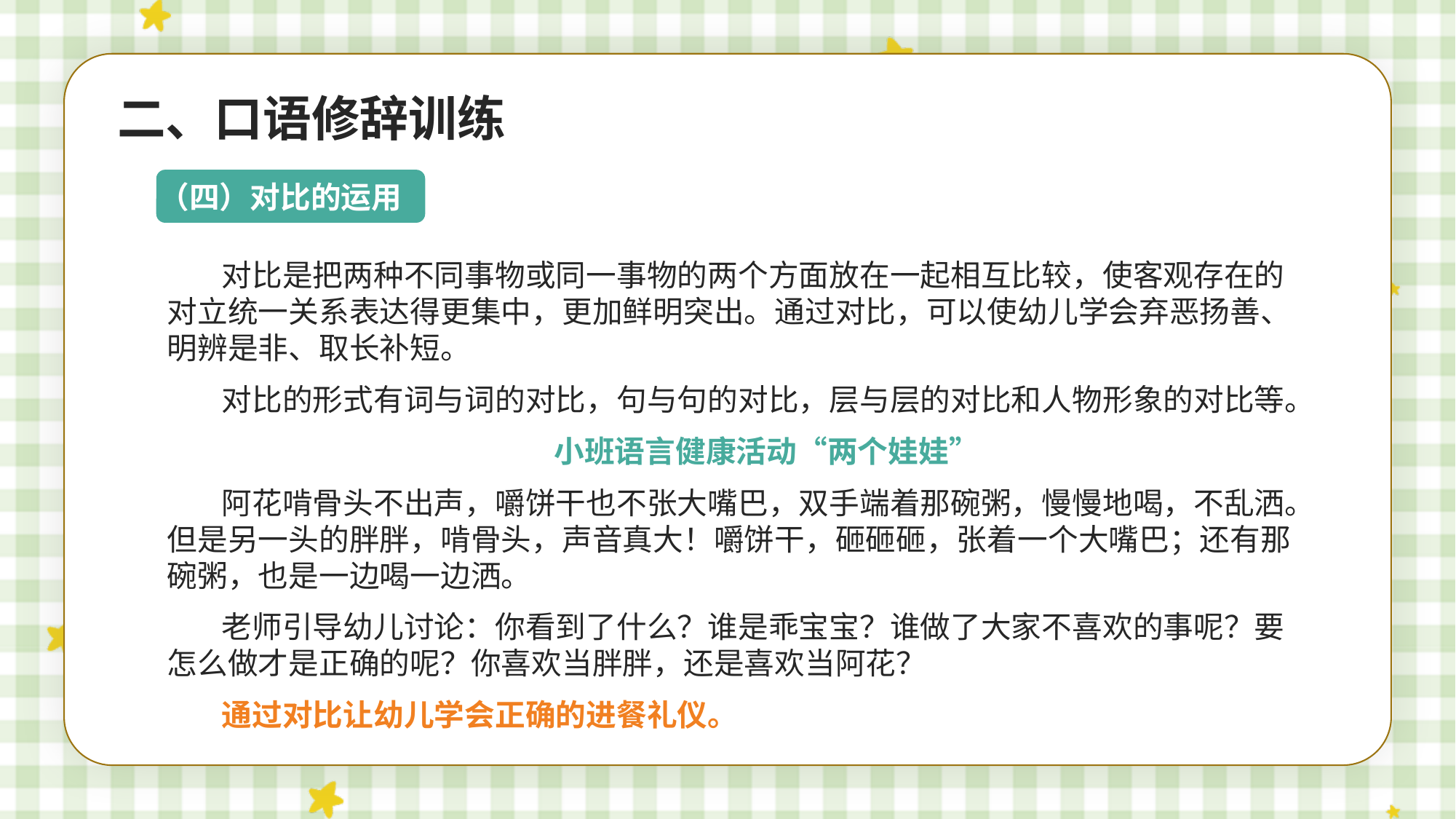

二、口语修辞训练
（四）对比的运用
对比是把两种不同事物或同一事物的两个方面放在一起相互比较，使客观存在的对立统一关系表达得更集中，更加鲜明突出。通过对比，可以使幼儿学会弃恶扬善、明辨是非、取长补短。
对比的形式有词与词的对比，句与句的对比，层与层的对比和人物形象的对比等。
小班语言健康活动“两个娃娃”
阿花啃骨头不出声，嚼饼干也不张大嘴巴，双手端着那碗粥，慢慢地喝，不乱洒。但是另一头的胖胖，啃骨头，声音真大！嚼饼干，砸砸砸，张着一个大嘴巴；还有那碗粥，也是一边喝一边洒。
老师引导幼儿讨论：你看到了什么？谁是乖宝宝？谁做了大家不喜欢的事呢？要怎么做才是正确的呢？你喜欢当胖胖，还是喜欢当阿花？
通过对比让幼儿学会正确的进餐礼仪。